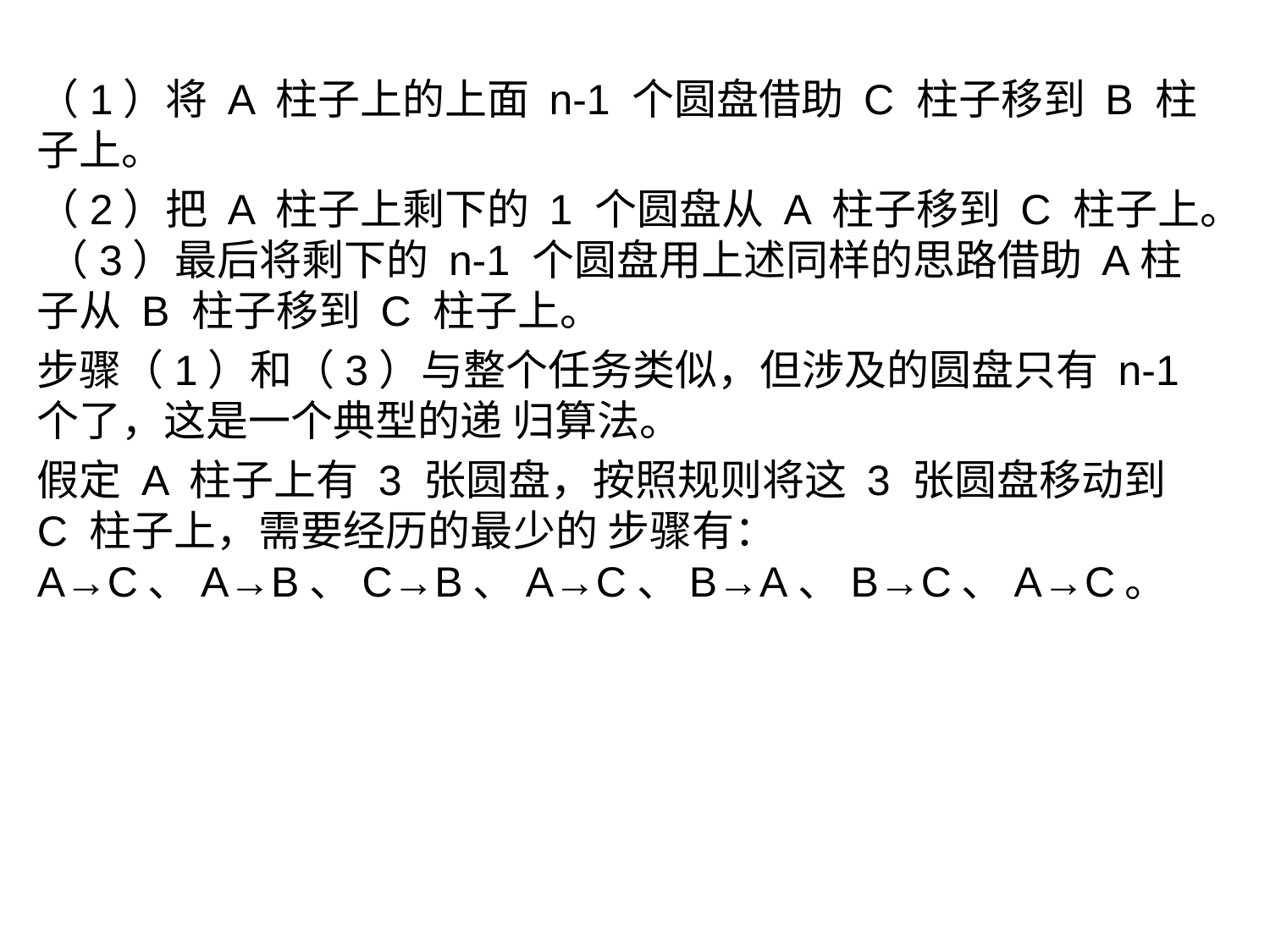

（1）将 A 柱子上的上面 n-1 个圆盘借助 C 柱子移到 B 柱子上。
（2）把 A 柱子上剩下的 1 个圆盘从 A 柱子移到 C 柱子上。 （3）最后将剩下的 n-1 个圆盘用上述同样的思路借助 A柱子从 B 柱子移到 C 柱子上。
步骤（1）和（3）与整个任务类似，但涉及的圆盘只有 n-1 个了，这是一个典型的递 归算法。
假定 A 柱子上有 3 张圆盘，按照规则将这 3 张圆盘移动到 C 柱子上，需要经历的最少的 步骤有：A→C、A→B、C→B、A→C、B→A、B→C、A→C。